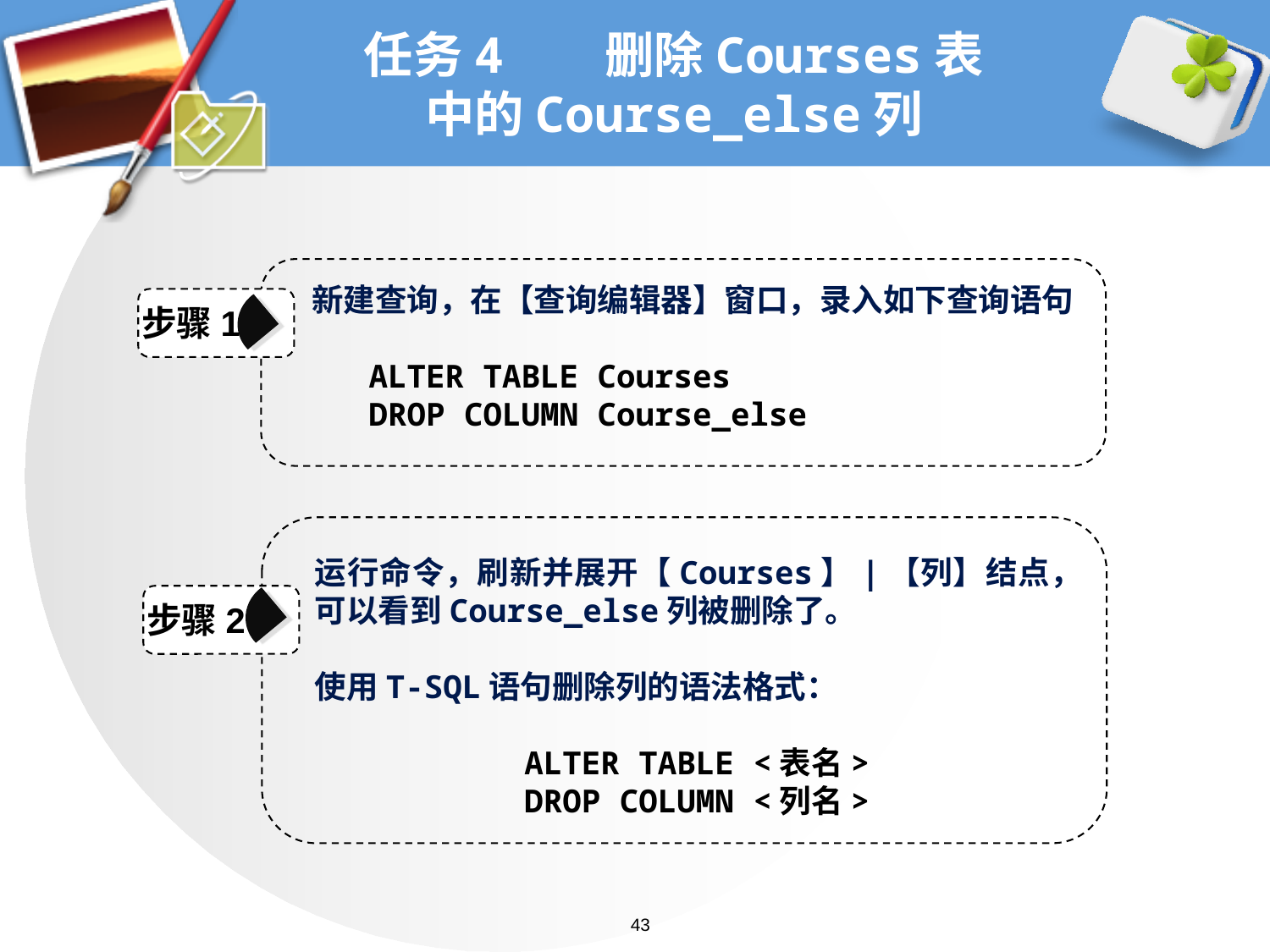

# 任务4   删除Courses表中的Course_else列

新建查询，在【查询编辑器】窗口，录入如下查询语句

   ALTER TABLE Courses
   DROP COLUMN Course_else

步骤1

运行命令，刷新并展开【Courses】|【列】结点，可以看到Course_else列被删除了。

使用T-SQL语句删除列的语法格式：

           ALTER TABLE <表名>
           DROP COLUMN <列名>

步骤2

43